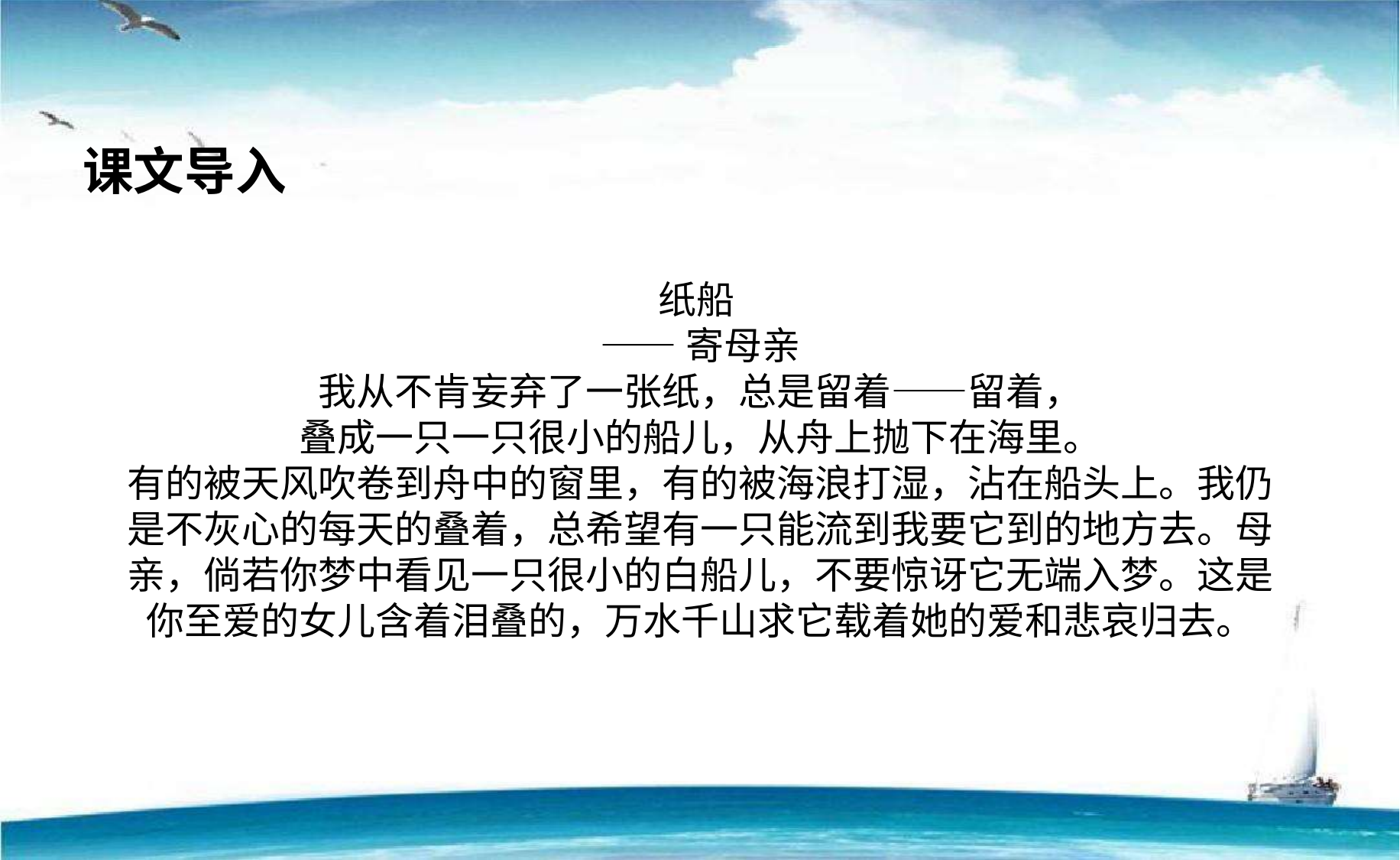

课文导入

纸船
——寄母亲
我从不肯妄弃了一张纸，总是留着——留着，
叠成一只一只很小的船儿，从舟上抛下在海里。
有的被天风吹卷到舟中的窗里，有的被海浪打湿，沾在船头上。我仍是不灰心的每天的叠着，总希望有一只能流到我要它到的地方去。母亲，倘若你梦中看见一只很小的白船儿，不要惊讶它无端入梦。这是你至爱的女儿含着泪叠的，万水千山求它载着她的爱和悲哀归去。